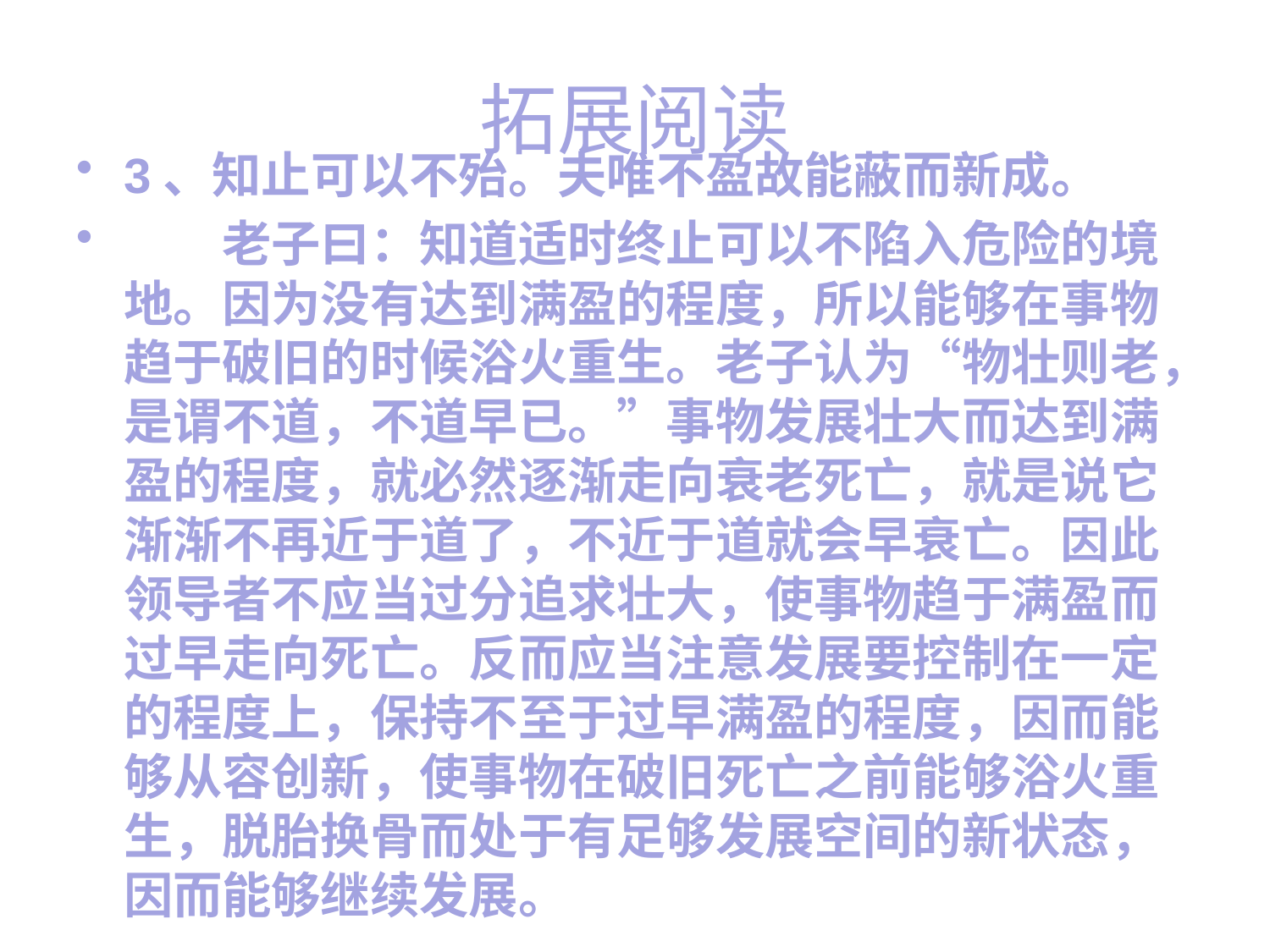

# 拓展阅读
3、知止可以不殆。夫唯不盈故能蔽而新成。
　　老子曰：知道适时终止可以不陷入危险的境地。因为没有达到满盈的程度，所以能够在事物趋于破旧的时候浴火重生。老子认为“物壮则老，是谓不道，不道早已。”事物发展壮大而达到满盈的程度，就必然逐渐走向衰老死亡，就是说它渐渐不再近于道了，不近于道就会早衰亡。因此领导者不应当过分追求壮大，使事物趋于满盈而过早走向死亡。反而应当注意发展要控制在一定的程度上，保持不至于过早满盈的程度，因而能够从容创新，使事物在破旧死亡之前能够浴火重生，脱胎换骨而处于有足够发展空间的新状态，因而能够继续发展。